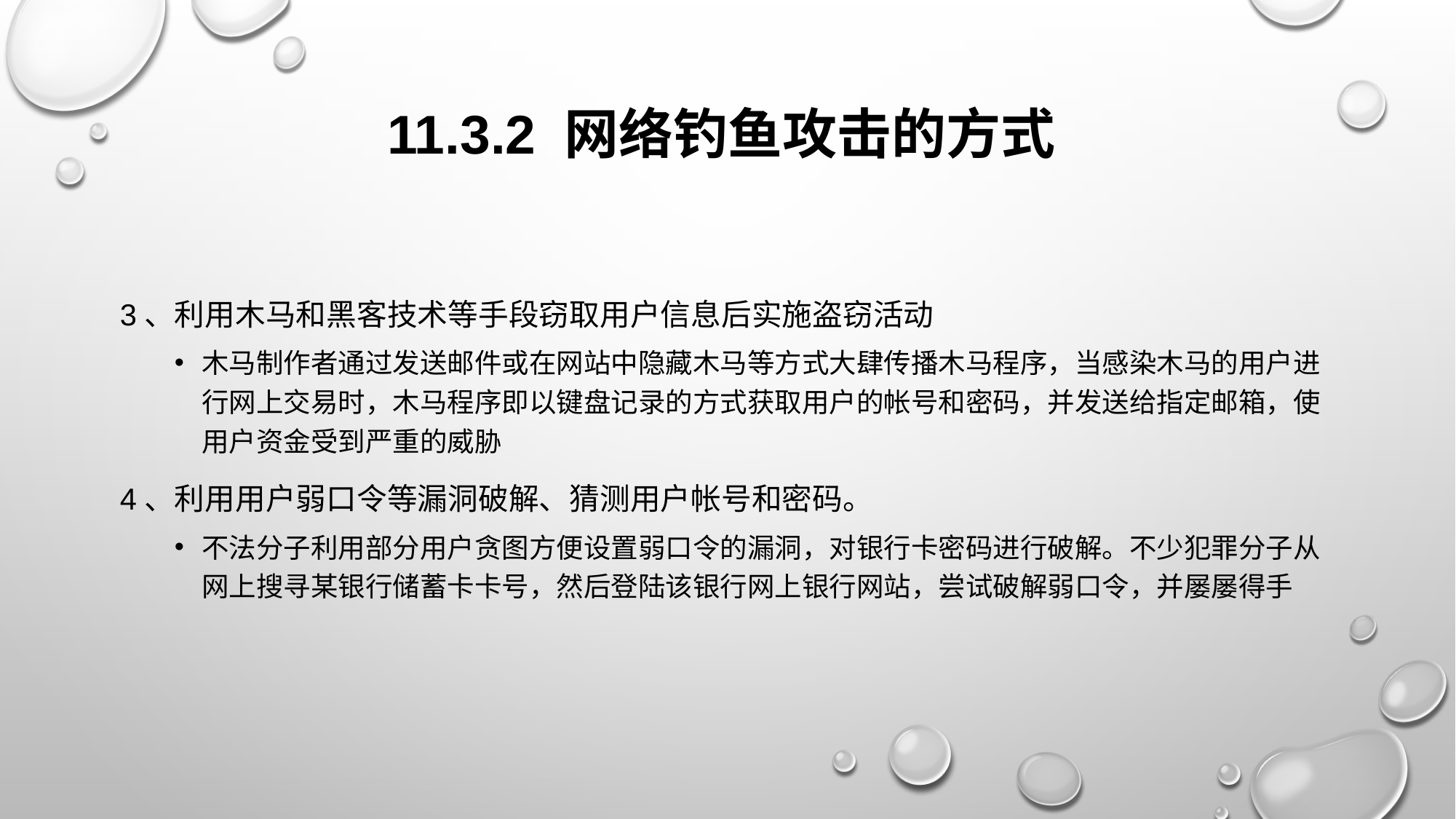

# 11.3.2 网络钓鱼攻击的方式
3、利用木马和黑客技术等手段窃取用户信息后实施盗窃活动
木马制作者通过发送邮件或在网站中隐藏木马等方式大肆传播木马程序，当感染木马的用户进行网上交易时，木马程序即以键盘记录的方式获取用户的帐号和密码，并发送给指定邮箱，使用户资金受到严重的威胁
4、利用用户弱口令等漏洞破解、猜测用户帐号和密码。
不法分子利用部分用户贪图方便设置弱口令的漏洞，对银行卡密码进行破解。不少犯罪分子从网上搜寻某银行储蓄卡卡号，然后登陆该银行网上银行网站，尝试破解弱口令，并屡屡得手